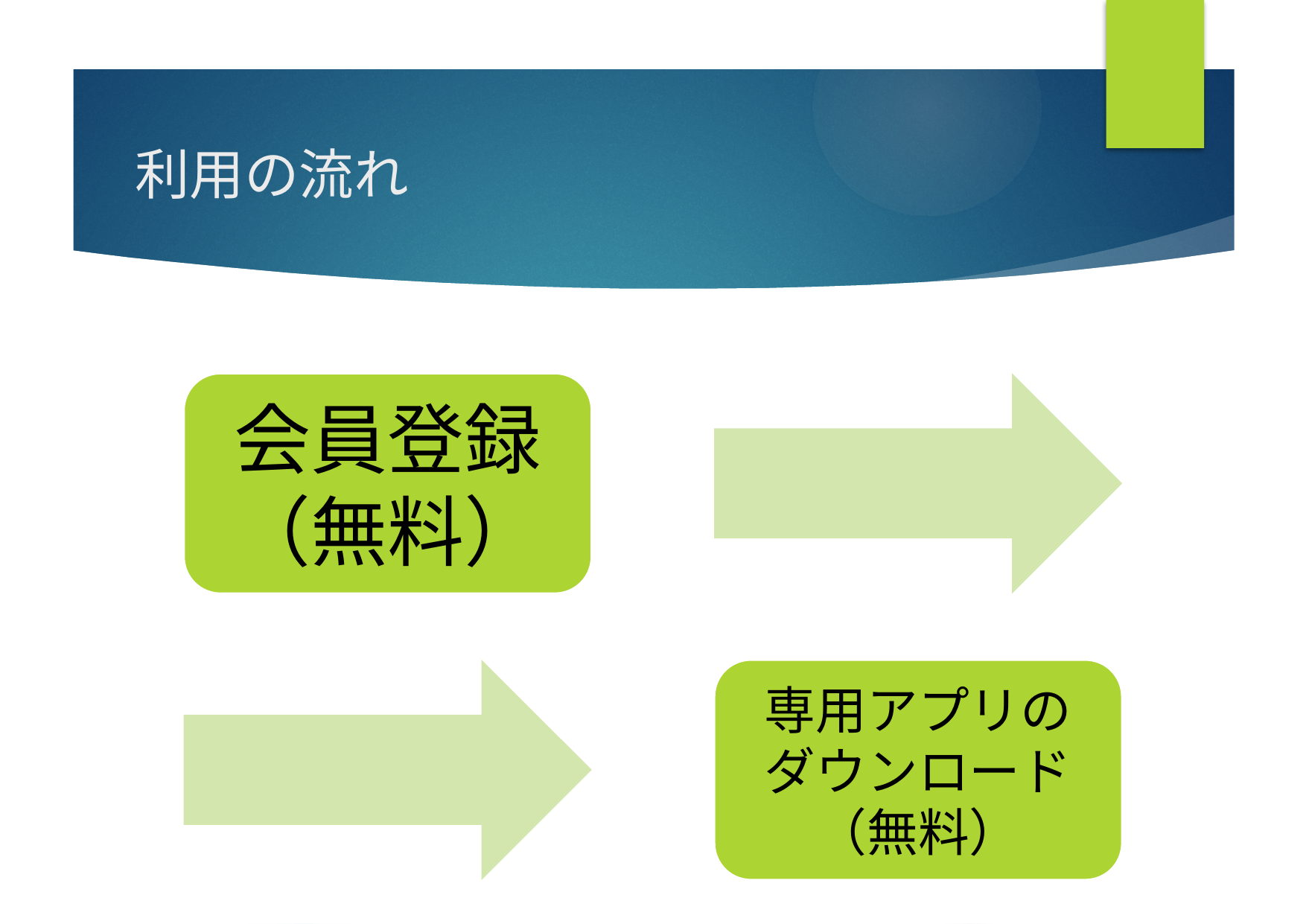

# 利用の流れ
会員登録
（無料）
専用アプリの
ダウンロード
（無料）